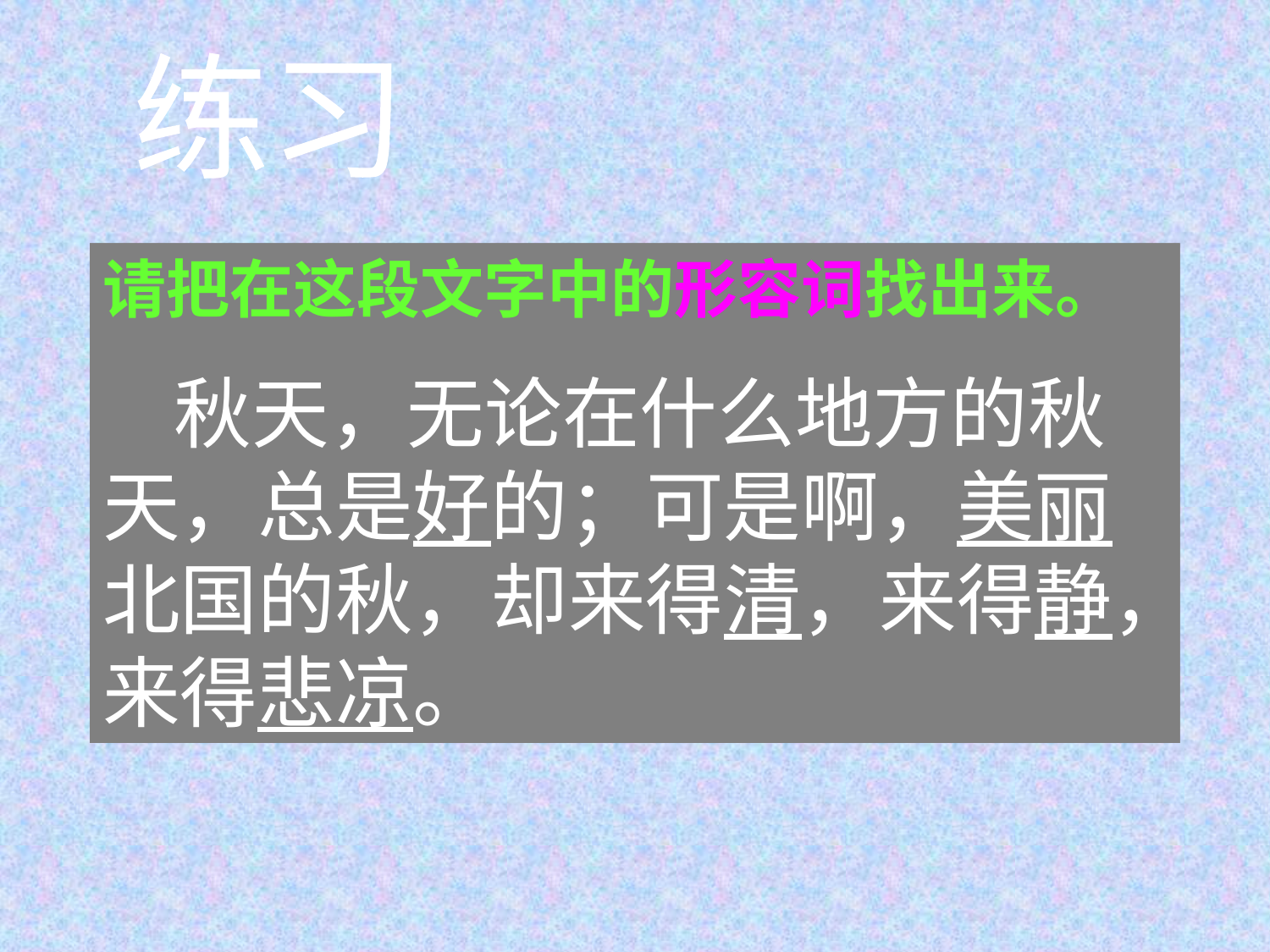

练习
请把在这段文字中的形容词找出来。
    秋天，无论在什么地方的秋天，总是好的；可是啊，北国的秋，却特别地来得清，来得静，来得悲凉。
请把在这段文字中的形容词找出来。
    秋天，无论在什么地方的秋天，总是好的；可是啊，美丽北国的秋，却来得清，来得静，来得悲凉。